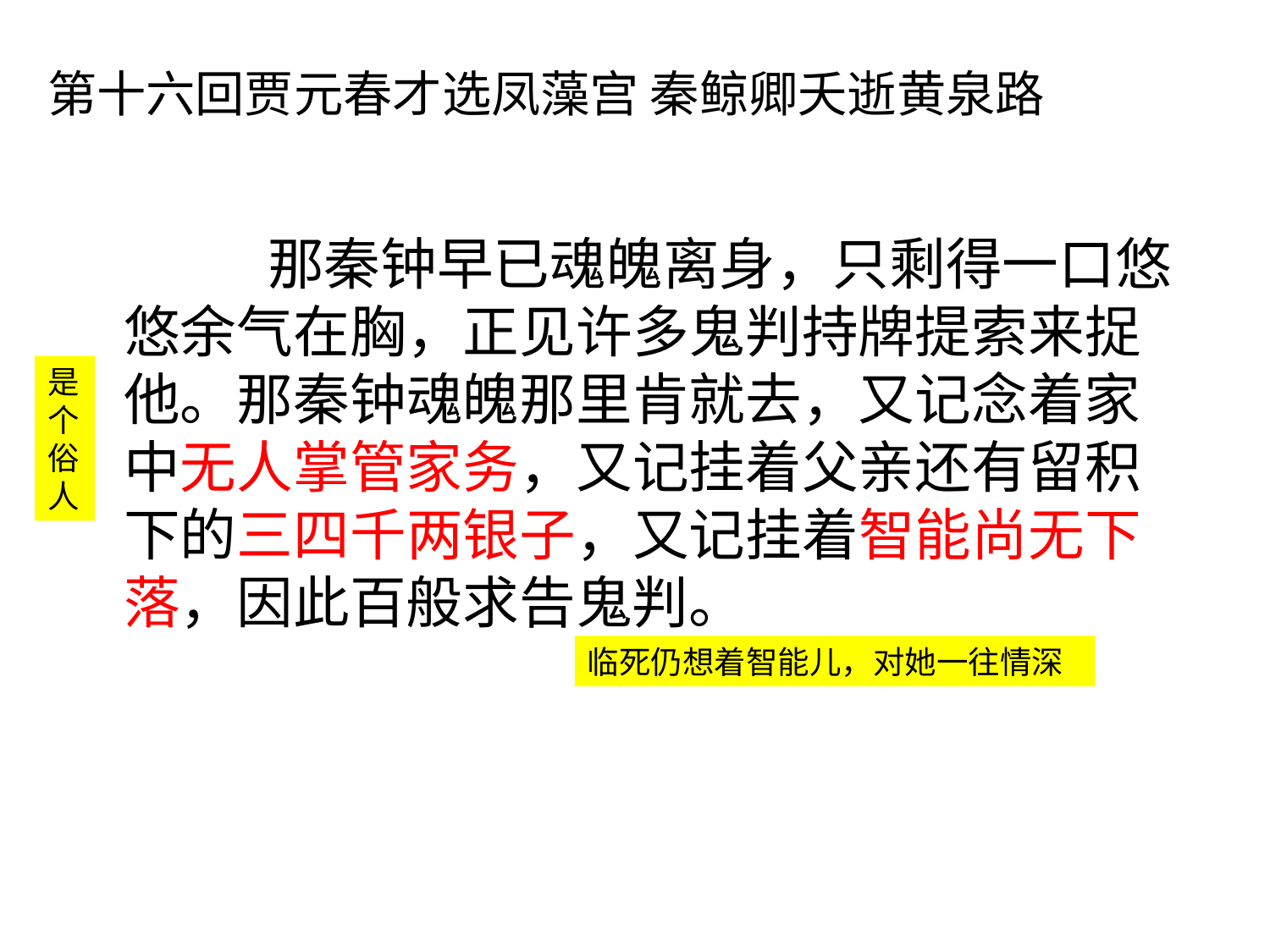

第十六回贾元春才选凤藻宫 秦鲸卿夭逝黄泉路
              那秦钟早已魂魄离身，只剩得一口悠悠余气在胸，正见许多鬼判持牌提索来捉他。那秦钟魂魄那里肯就去，又记念着家中无人掌管家务，又记挂着父亲还有留积下的三四千两银子，又记挂着智能尚无下落，因此百般求告鬼判。
是个俗人
临死仍想着智能儿，对她一往情深